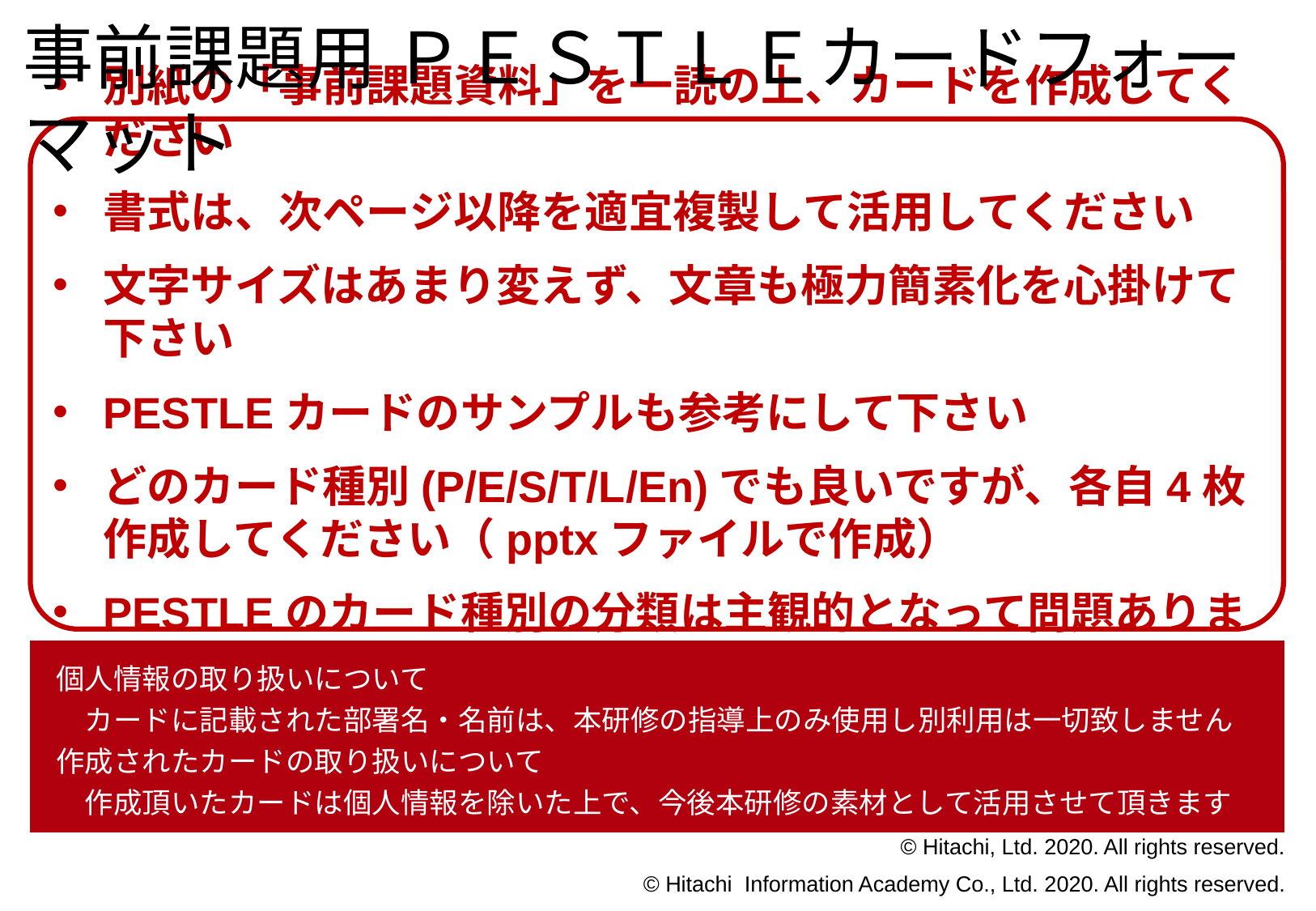

事前課題用 ＰＥＳＴＬＥカードフォーマット
別紙の「事前課題資料」を一読の上、カードを作成してください
書式は、次ページ以降を適宜複製して活用してください
文字サイズはあまり変えず、文章も極力簡素化を心掛けて下さい
PESTLEカードのサンプルも参考にして下さい
どのカード種別(P/E/S/T/L/En)でも良いですが、各自4枚作成してください（pptxファイルで作成）
PESTLEのカード種別の分類は主観的となって問題ありません
個人情報の取り扱いについて
　カードに記載された部署名・名前は、本研修の指導上のみ使用し別利用は一切致しません
作成されたカードの取り扱いについて
　作成頂いたカードは個人情報を除いた上で、今後本研修の素材として活用させて頂きます
© Hitachi, Ltd. 2020. All rights reserved.
© Hitachi  Information Academy Co., Ltd. 2020. All rights reserved.